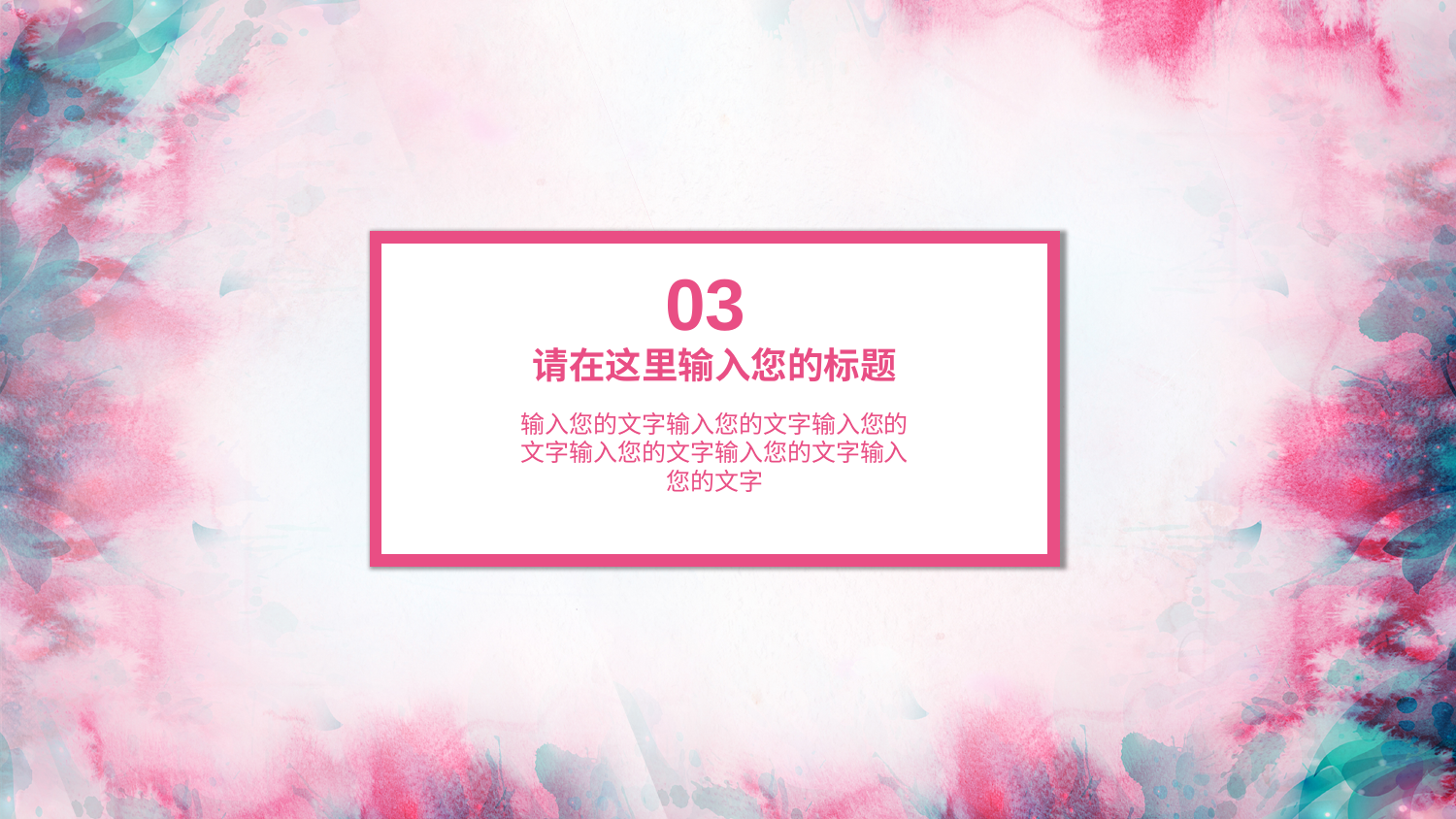

03
请在这里输入您的标题
输入您的文字输入您的文字输入您的文字输入您的文字输入您的文字输入您的文字